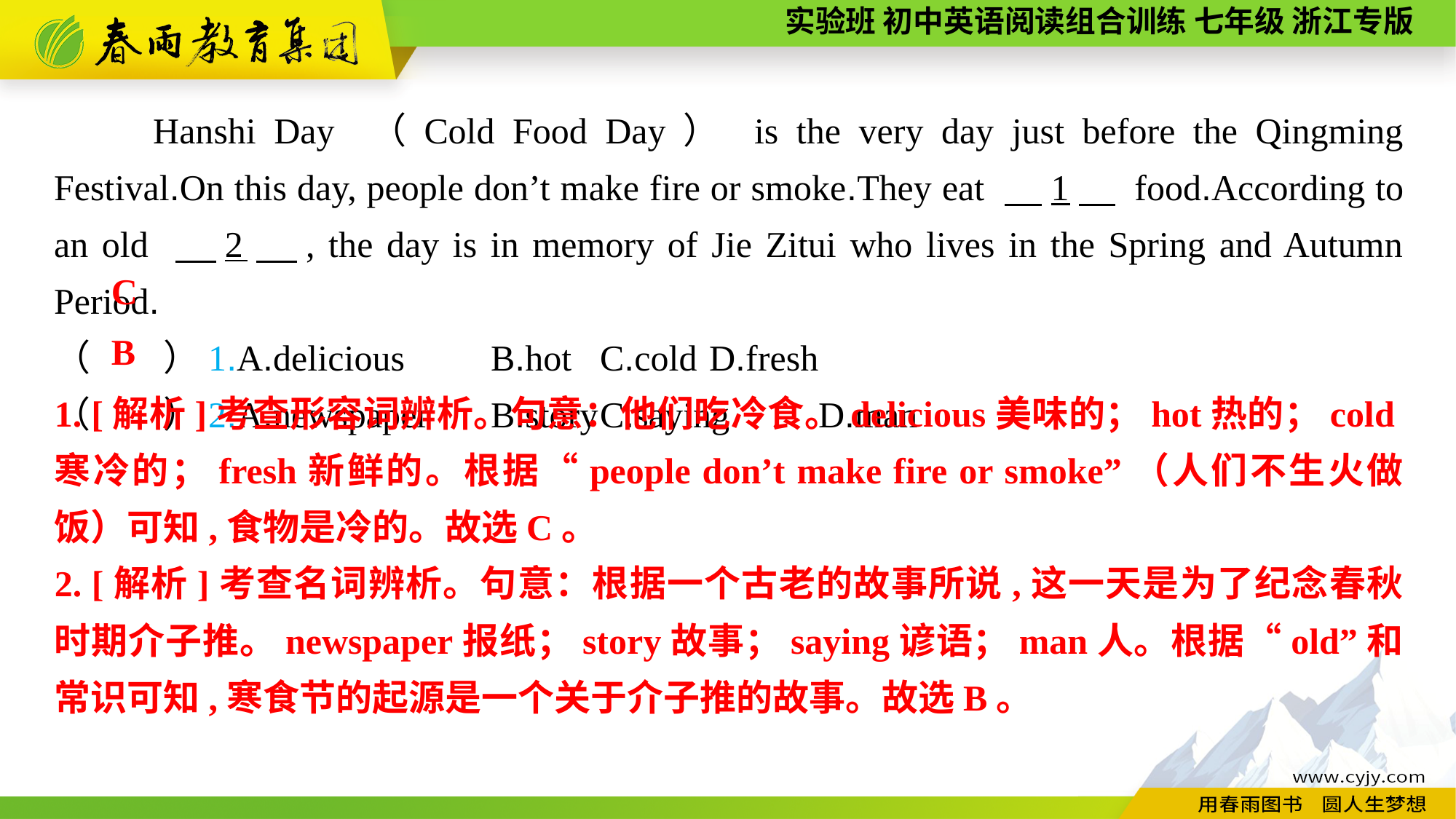

Hanshi Day （Cold Food Day） is the very day just before the Qingming Festival.On this day, people don’t make fire or smoke.They eat 　1　 food.According to an old 　2　, the day is in memory of Jie Zitui who lives in the Spring and Autumn Period.
（　　）1.A.delicious	B.hot	C.cold	D.fresh
（　　）2.A.newspaper	B.story	C.saying	D.man
C
B
1. [解析]考查形容词辨析。句意：他们吃冷食。delicious美味的；hot热的；cold寒冷的；fresh新鲜的。根据“people don’t make fire or smoke”（人们不生火做饭）可知,食物是冷的。故选C。
2. [解析]考查名词辨析。句意：根据一个古老的故事所说,这一天是为了纪念春秋时期介子推。newspaper报纸；story故事；saying谚语；man人。根据“old”和常识可知,寒食节的起源是一个关于介子推的故事。故选B。